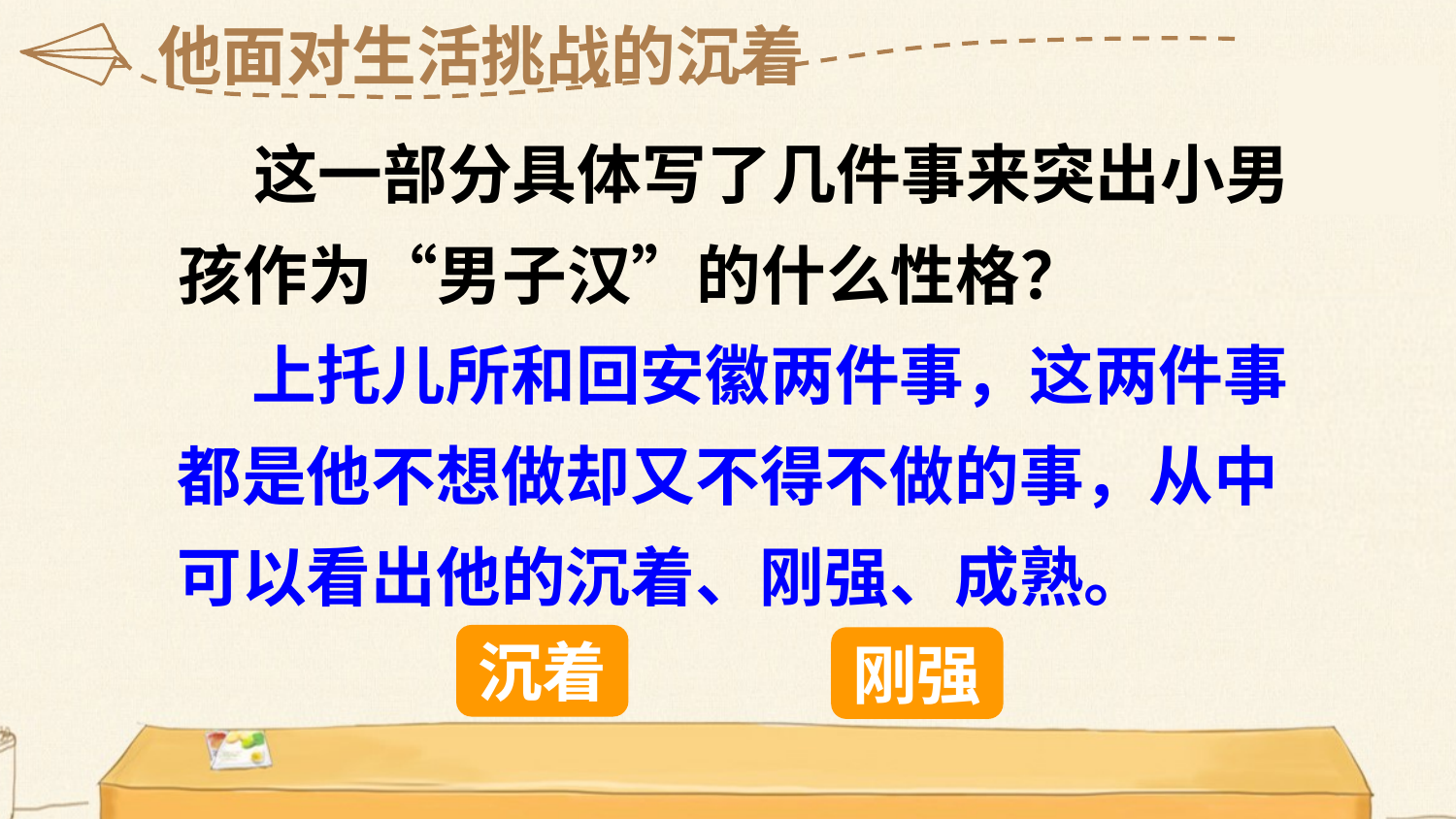

他面对生活挑战的沉着
    这一部分具体写了几件事来突出小男孩作为“男子汉”的什么性格？
    上托儿所和回安徽两件事，这两件事都是他不想做却又不得不做的事，从中可以看出他的沉着、刚强、成熟。
沉着
刚强